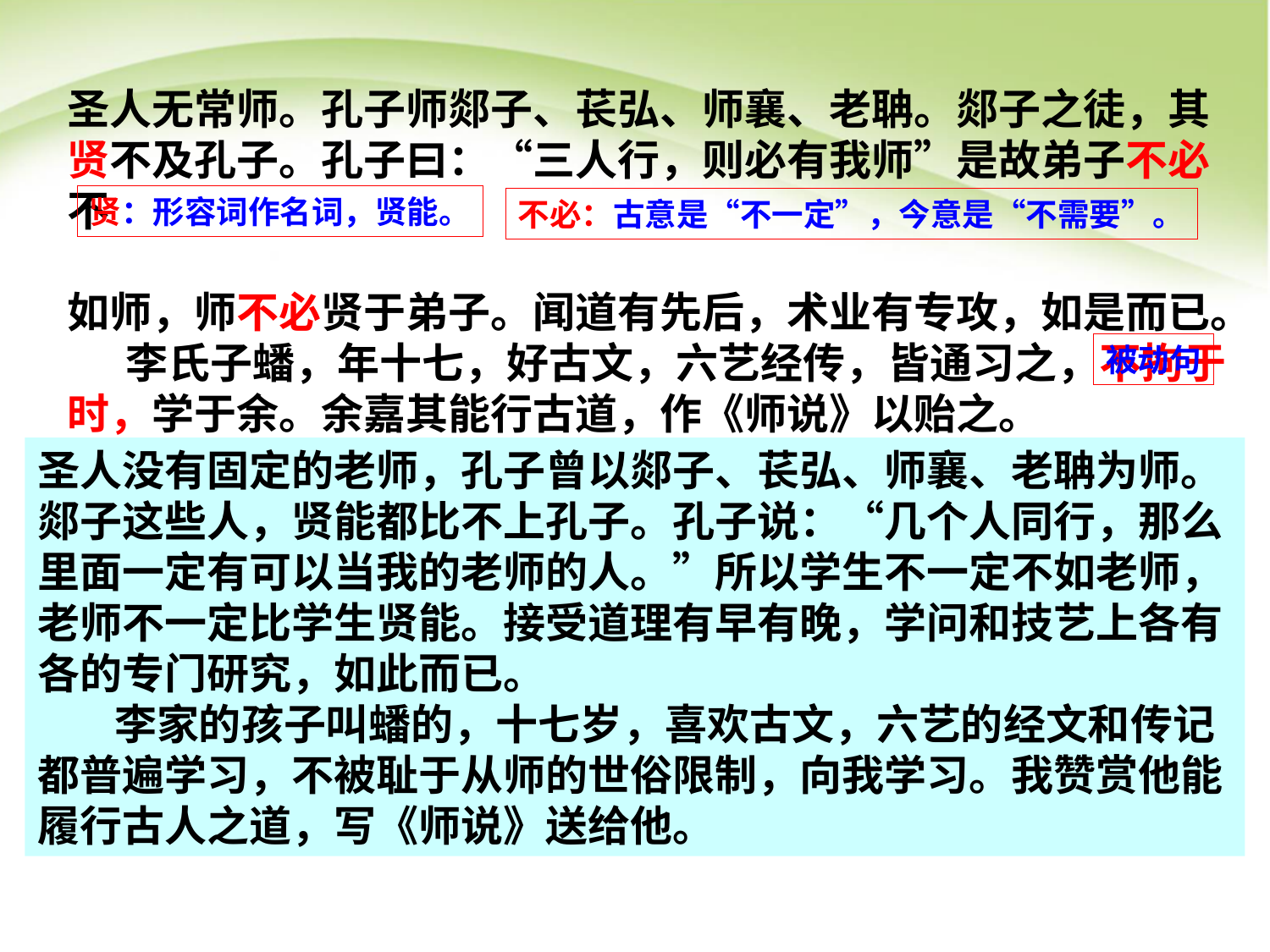

圣人无常师。孔子师郯子、苌弘、师襄、老聃。郯子之徒，其贤不及孔子。孔子曰：“三人行，则必有我师”是故弟子不必不

如师，师不必贤于弟子。闻道有先后，术业有专攻，如是而已。
       李氏子蟠，年十七，好古文，六艺经传，皆通习之，不拘于时，学于余。余嘉其能行古道，作《师说》以贻之。
贤：形容词作名词，贤能。
不必：古意是“不一定”，今意是“不需要”。
被动句
圣人没有固定的老师，孔子曾以郯子、苌弘、师襄、老聃为师。郯子这些人，贤能都比不上孔子。孔子说：“几个人同行，那么里面一定有可以当我的老师的人。”所以学生不一定不如老师，老师不一定比学生贤能。接受道理有早有晚，学问和技艺上各有各的专门研究，如此而已。
       李家的孩子叫蟠的，十七岁，喜欢古文，六艺的经文和传记都普遍学习，不被耻于从师的世俗限制，向我学习。我赞赏他能履行古人之道，写《师说》送给他。